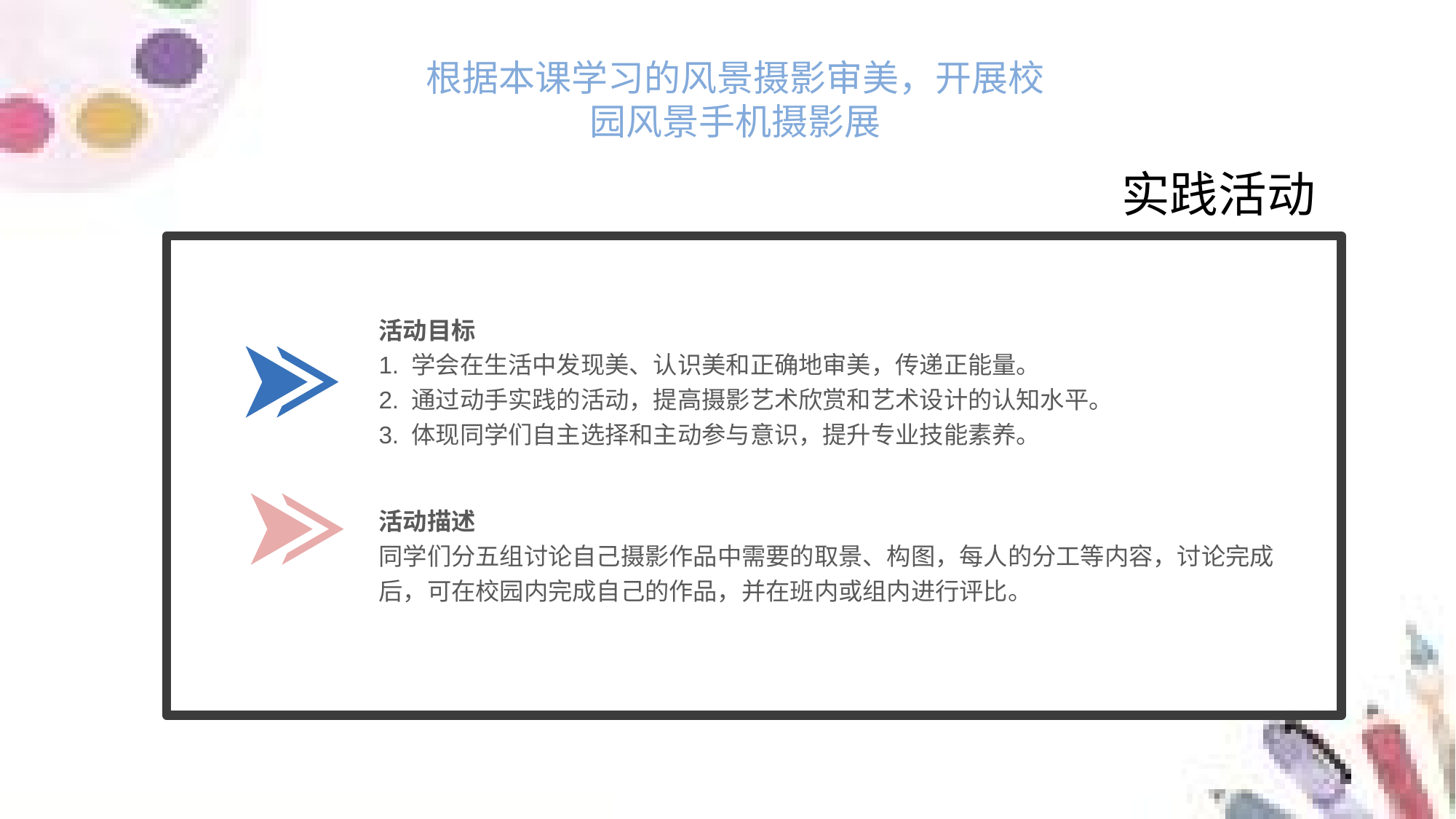

根据本课学习的风景摄影审美，开展校园风景手机摄影展
实践活动

活动目标
1. 学会在生活中发现美、认识美和正确地审美，传递正能量。
2. 通过动手实践的活动，提高摄影艺术欣赏和艺术设计的认知水平。
3. 体现同学们自主选择和主动参与意识，提升专业技能素养。

活动描述
同学们分五组讨论自己摄影作品中需要的取景、构图，每人的分工等内容，讨论完成
后，可在校园内完成自己的作品，并在班内或组内进行评比。